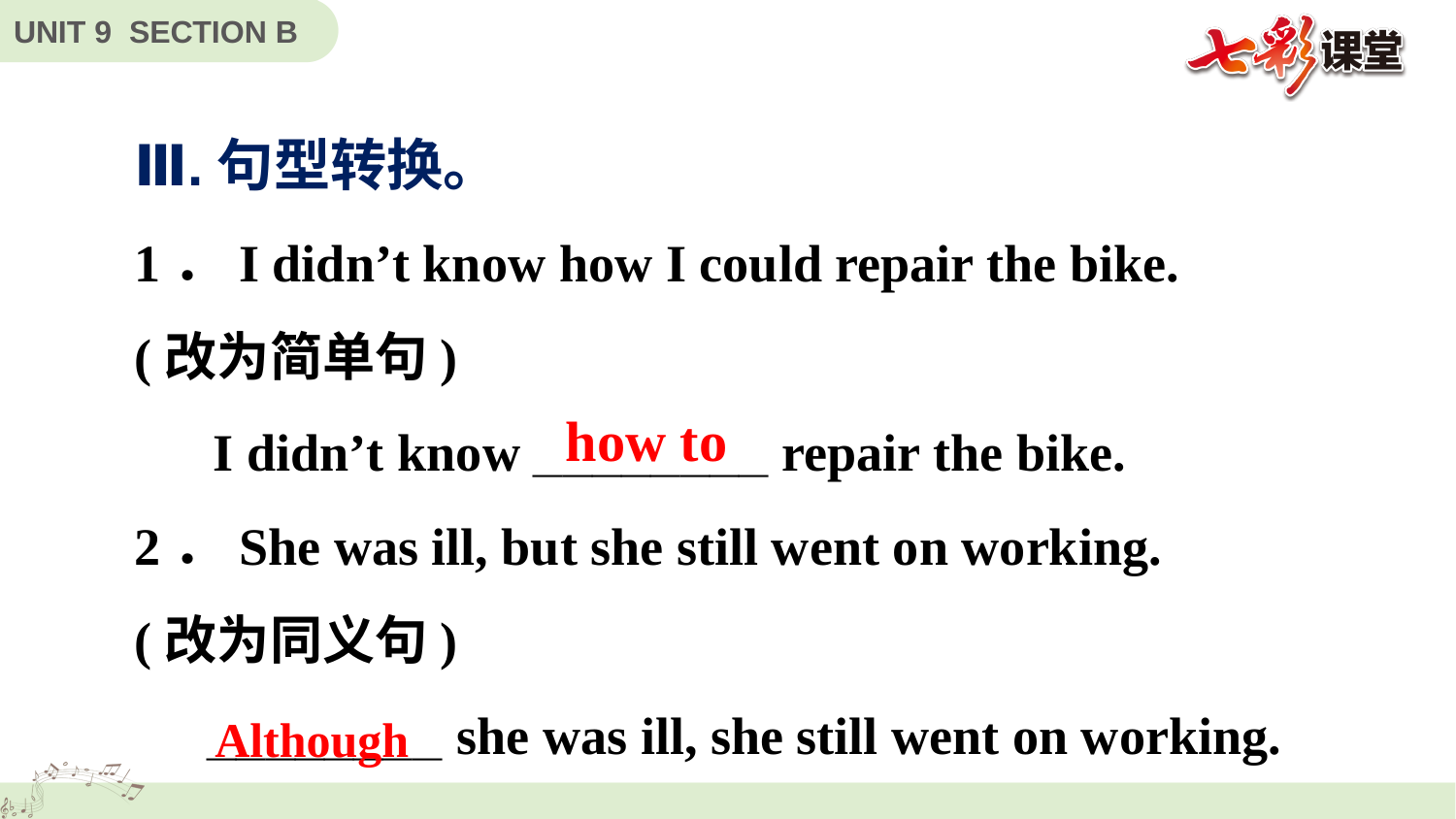

Ⅲ.句型转换。
1．I didn’t know how I could repair the bike.
(改为简单句)
      I didn’t know ________ repair the bike.
2．She was ill, but she still went on working.
(改为同义句)
     ________ she was ill, she still went on working.
how to
Although